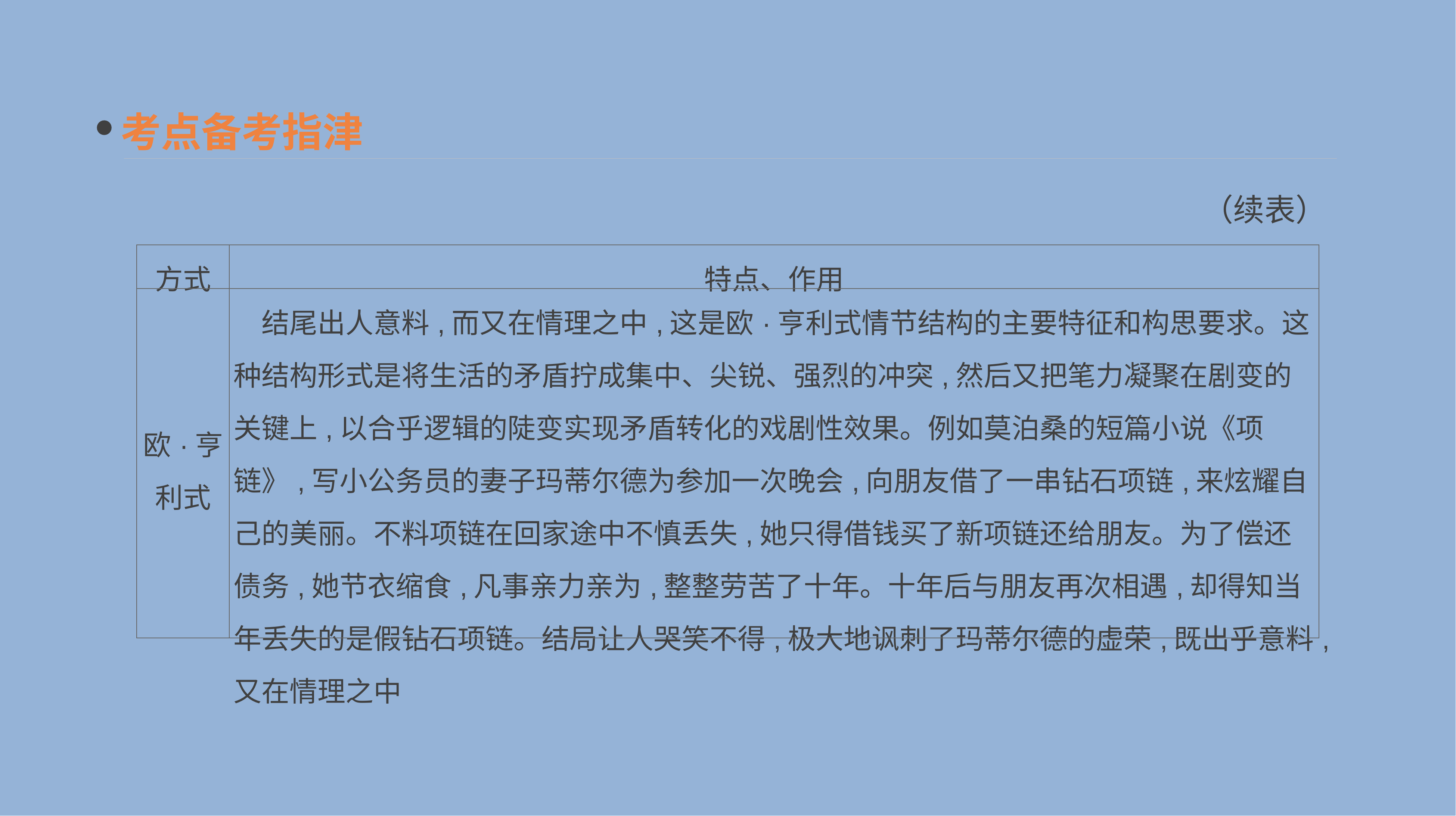

考点备考指津

（续表）
| 方式 | 特点、作用 |
| --- | --- |
| 欧·亨利式 | 结尾出人意料,而又在情理之中,这是欧·亨利式情节结构的主要特征和构思要求。这种结构形式是将生活的矛盾拧成集中、尖锐、强烈的冲突,然后又把笔力凝聚在剧变的关键上,以合乎逻辑的陡变实现矛盾转化的戏剧性效果。例如莫泊桑的短篇小说《项链》,写小公务员的妻子玛蒂尔德为参加一次晚会,向朋友借了一串钻石项链,来炫耀自己的美丽。不料项链在回家途中不慎丢失,她只得借钱买了新项链还给朋友。为了偿还债务,她节衣缩食,凡事亲力亲为,整整劳苦了十年。十年后与朋友再次相遇,却得知当年丢失的是假钻石项链。结局让人哭笑不得,极大地讽刺了玛蒂尔德的虚荣,既出乎意料,又在情理之中 |